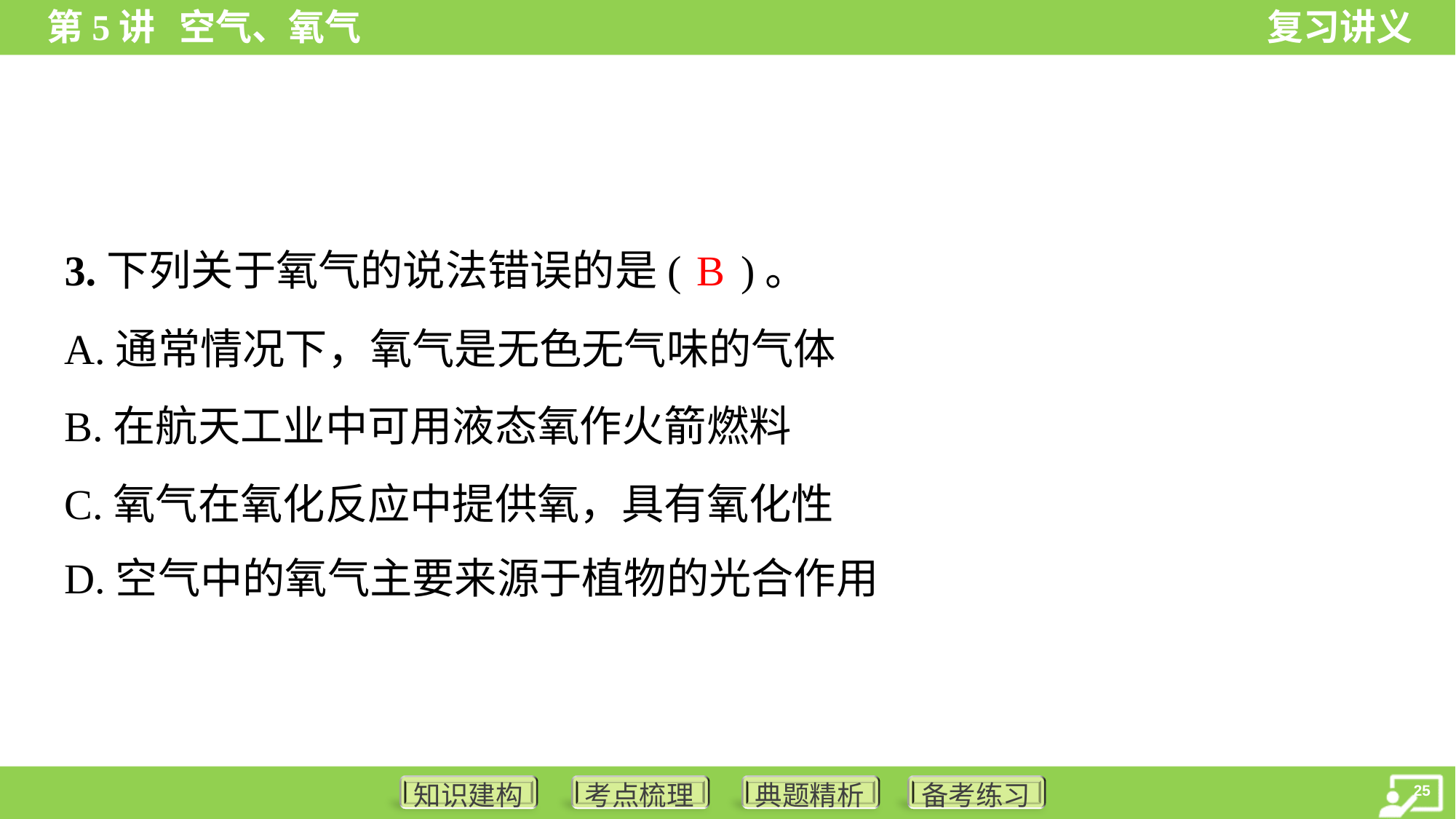

B
3.下列关于氧气的说法错误的是(     )。
A.通常情况下，氧气是无色无气味的气体
B.在航天工业中可用液态氧作火箭燃料
C.氧气在氧化反应中提供氧，具有氧化性
D.空气中的氧气主要来源于植物的光合作用